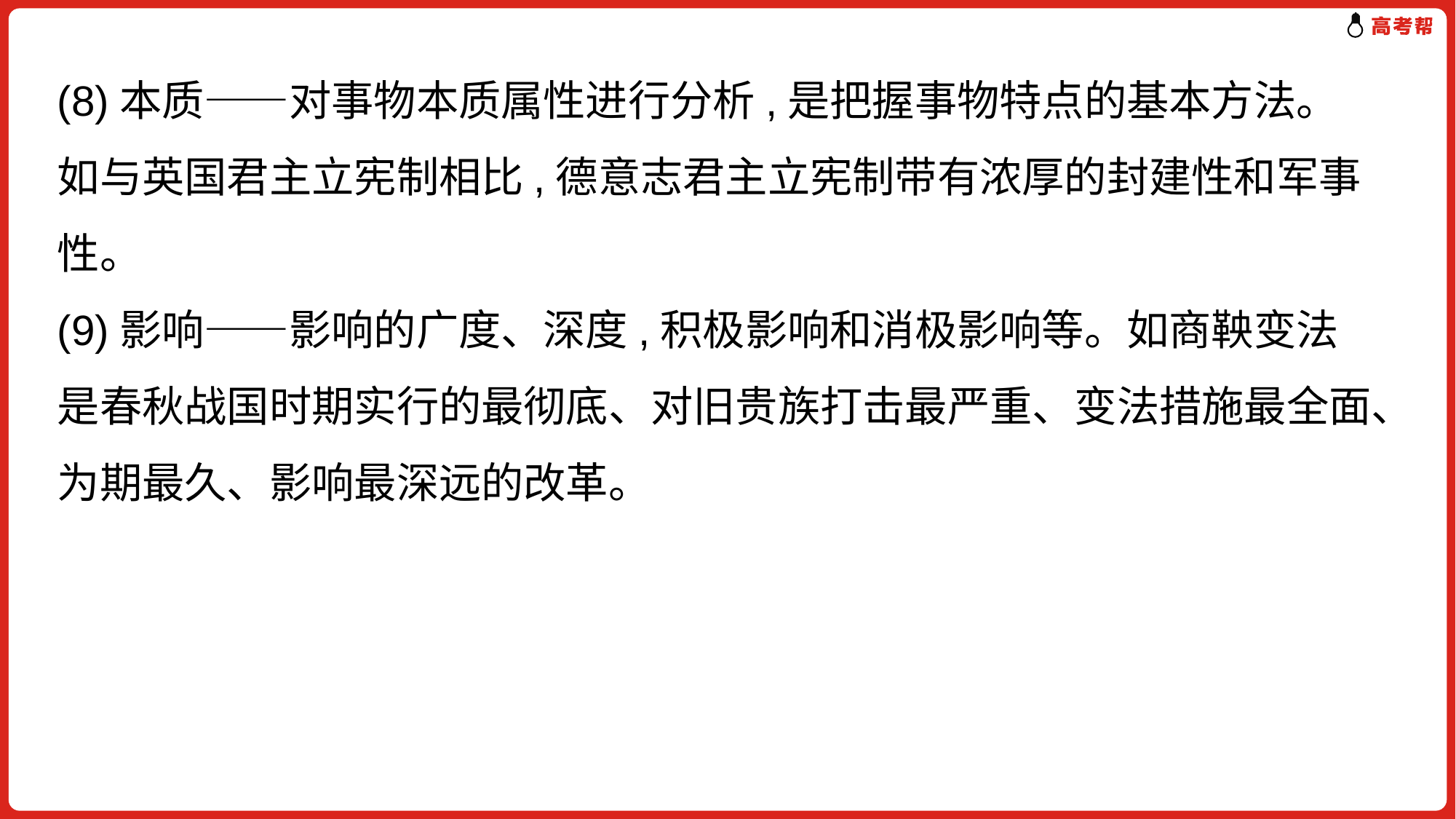

(8)本质——对事物本质属性进行分析,是把握事物特点的基本方法。如与英国君主立宪制相比,德意志君主立宪制带有浓厚的封建性和军事性。
(9)影响——影响的广度、深度,积极影响和消极影响等。如商鞅变法是春秋战国时期实行的最彻底、对旧贵族打击最严重、变法措施最全面、为期最久、影响最深远的改革。